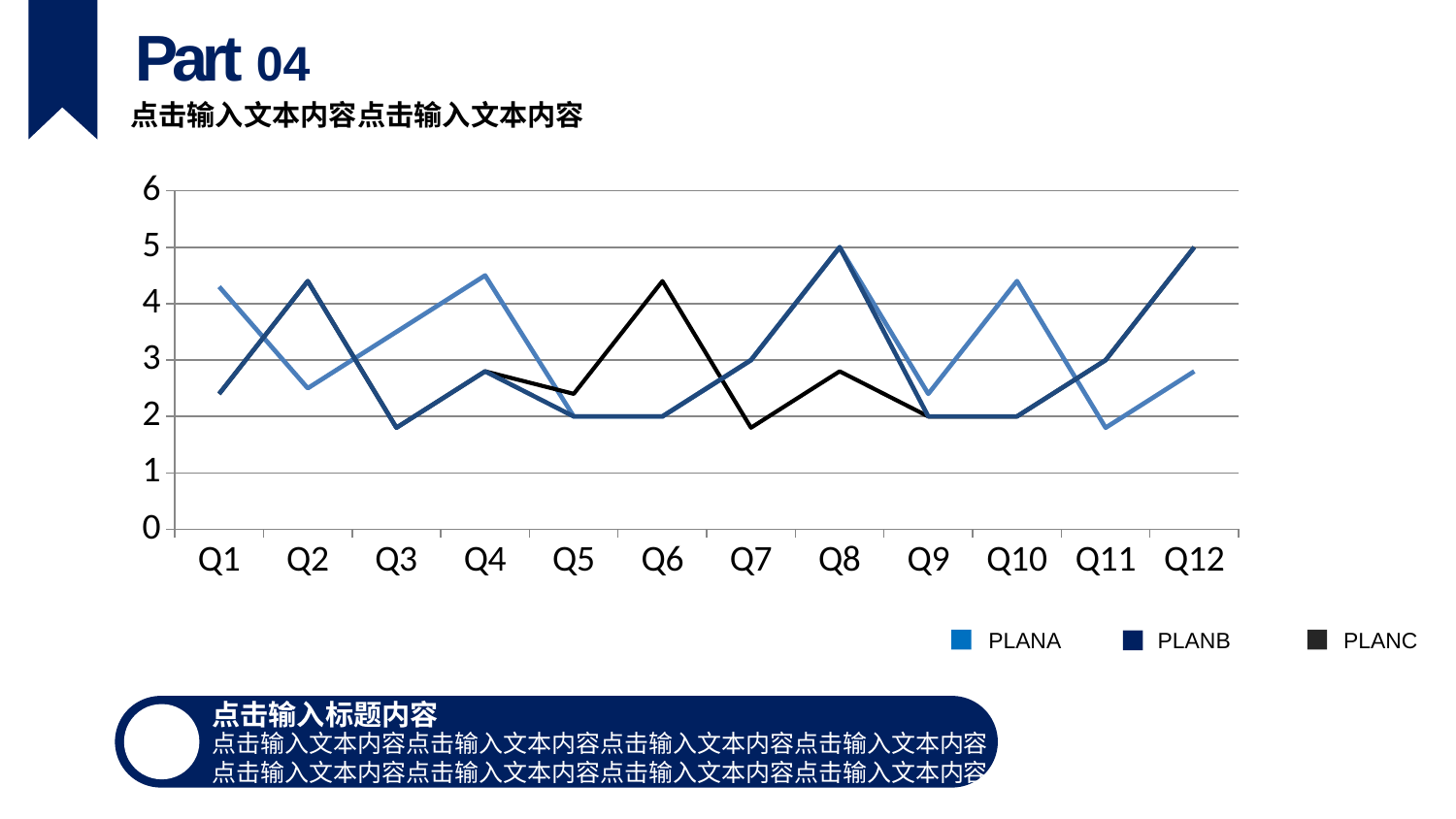

Part 04
点击输入文本内容点击输入文本内容

### Chart

| Category | 系列 1 | 系列 2 | 系列 3 |
|---|---|---|---|
| Q1 | 4.3 | 2.4 | 2.4 |
| Q2 | 2.5 | 4.4 | 4.4 |
| Q3 | 3.5 | 1.8 | 1.8 |
| Q4 | 4.5 | 2.8 | 2.8 |
| Q5 | 2.0 | 2.4 | 2.0 |
| Q6 | 2.0 | 4.4 | 2.0 |
| Q7 | 3.0 | 1.8 | 3.0 |
| Q8 | 5.0 | 2.8 | 5.0 |
| Q9 | 2.4 | 2.0 | 2.0 |
| Q10 | 4.4 | 2.0 | 2.0 |
| Q11 | 1.8 | 3.0 | 3.0 |
| Q12 | 2.8 | 5.0 | 5.0 |
PLANC
PLANA
PLANB

点击输入标题内容

点击输入文本内容点击输入文本内容点击输入文本内容点击输入文本内容
点击输入文本内容点击输入文本内容点击输入文本内容点击输入文本内容